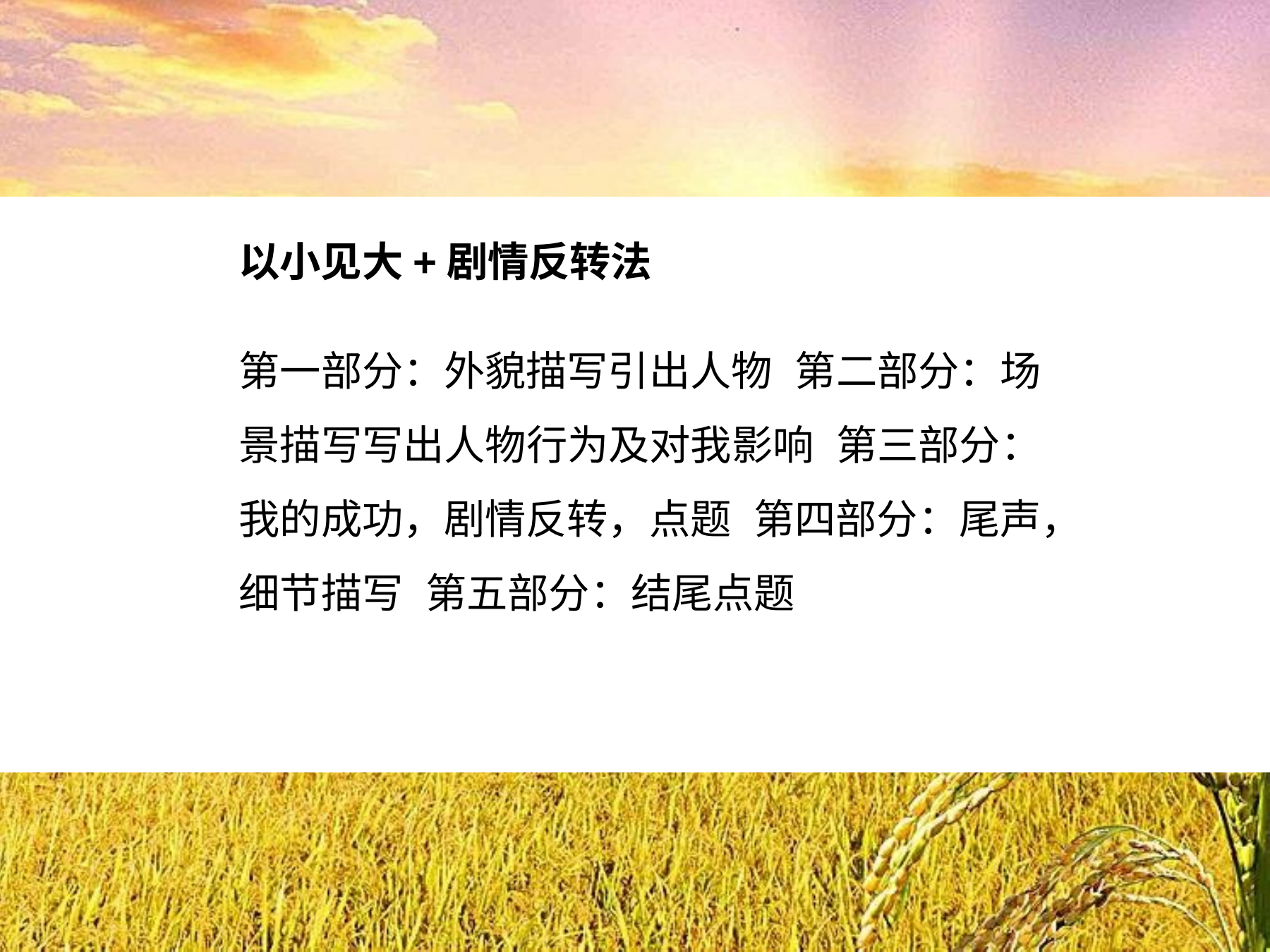

以小见大+剧情反转法
第一部分：外貌描写引出人物  第二部分：场景描写写出人物行为及对我影响  第三部分：我的成功，剧情反转，点题  第四部分：尾声，细节描写  第五部分：结尾点题